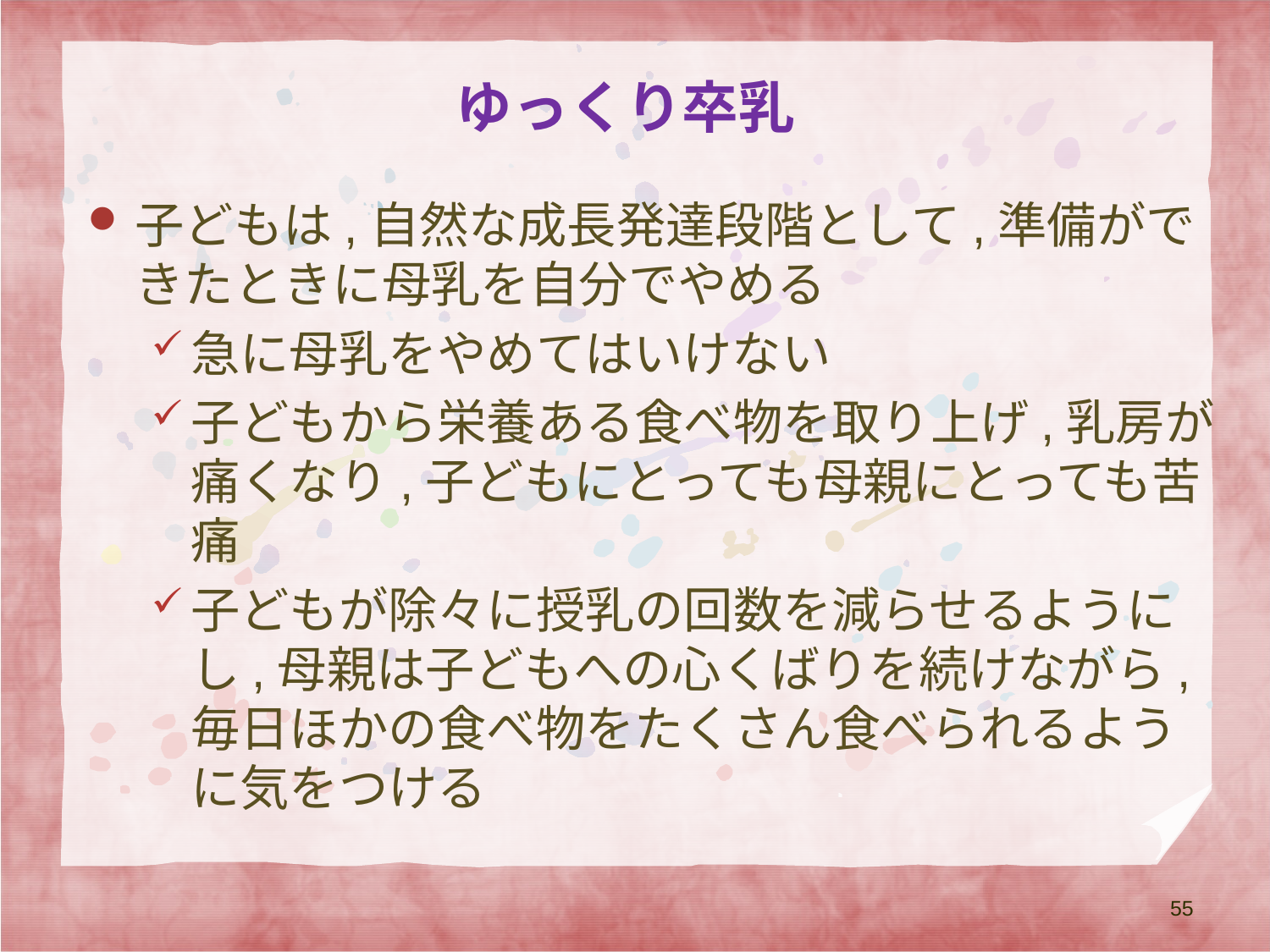

# ゆっくり卒乳
子どもは,自然な成長発達段階として,準備ができたときに母乳を自分でやめる
急に母乳をやめてはいけない
子どもから栄養ある食べ物を取り上げ,乳房が痛くなり,子どもにとっても母親にとっても苦痛
子どもが除々に授乳の回数を減らせるようにし,母親は子どもへの心くばりを続けながら,毎日ほかの食べ物をたくさん食べられるように気をつける
55